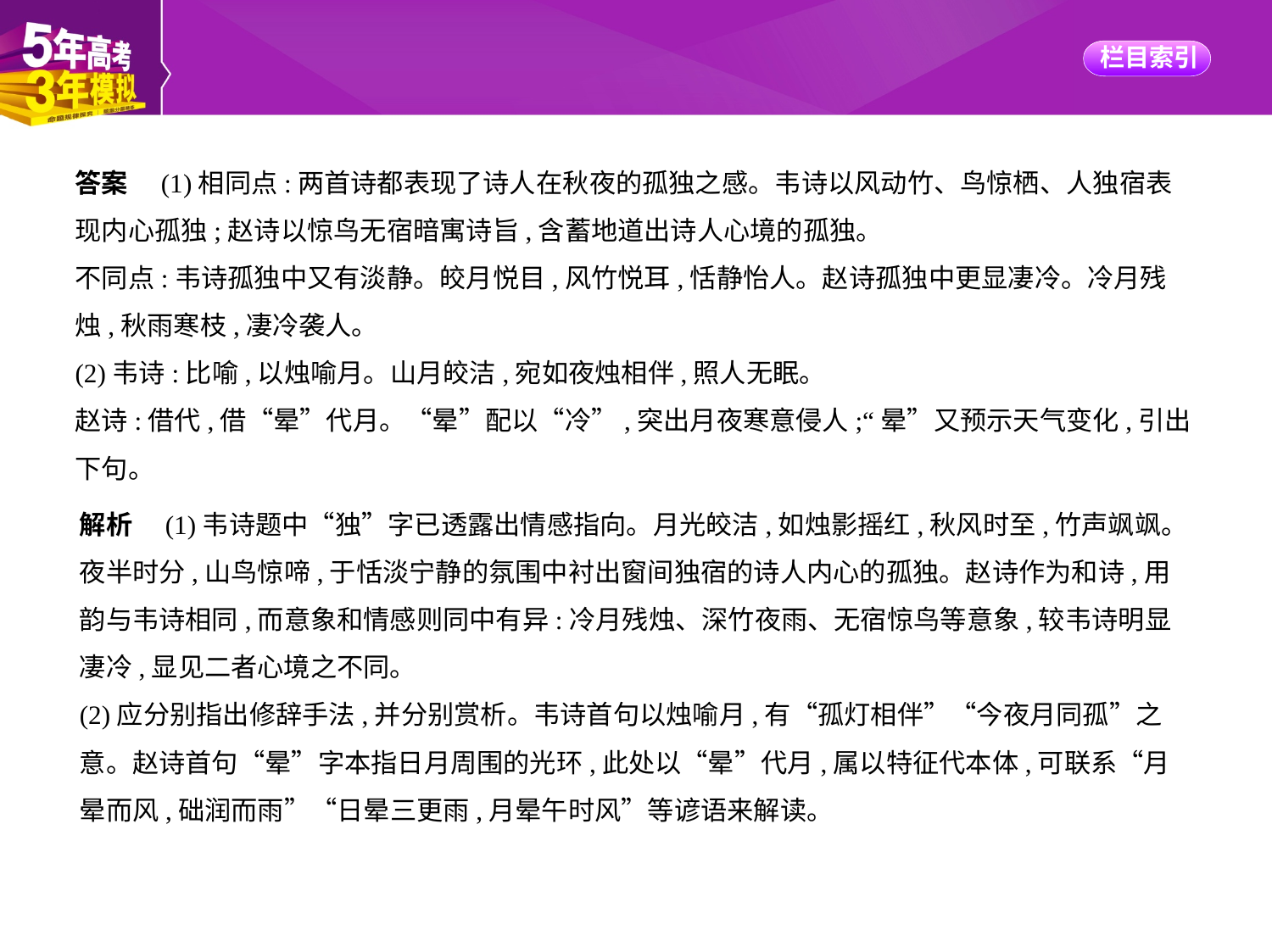

答案　(1)相同点:两首诗都表现了诗人在秋夜的孤独之感。韦诗以风动竹、鸟惊栖、人独宿表
现内心孤独;赵诗以惊鸟无宿暗寓诗旨,含蓄地道出诗人心境的孤独。
不同点:韦诗孤独中又有淡静。皎月悦目,风竹悦耳,恬静怡人。赵诗孤独中更显凄冷。冷月残
烛,秋雨寒枝,凄冷袭人。
(2)韦诗:比喻,以烛喻月。山月皎洁,宛如夜烛相伴,照人无眠。
赵诗:借代,借“晕”代月。“晕”配以“冷”,突出月夜寒意侵人;“晕”又预示天气变化,引出
下句。
解析　(1)韦诗题中“独”字已透露出情感指向。月光皎洁,如烛影摇红,秋风时至,竹声飒飒。
夜半时分,山鸟惊啼,于恬淡宁静的氛围中衬出窗间独宿的诗人内心的孤独。赵诗作为和诗,用
韵与韦诗相同,而意象和情感则同中有异:冷月残烛、深竹夜雨、无宿惊鸟等意象,较韦诗明显
凄冷,显见二者心境之不同。
(2)应分别指出修辞手法,并分别赏析。韦诗首句以烛喻月,有“孤灯相伴”“今夜月同孤”之
意。赵诗首句“晕”字本指日月周围的光环,此处以“晕”代月,属以特征代本体,可联系“月
晕而风,础润而雨”“日晕三更雨,月晕午时风”等谚语来解读。